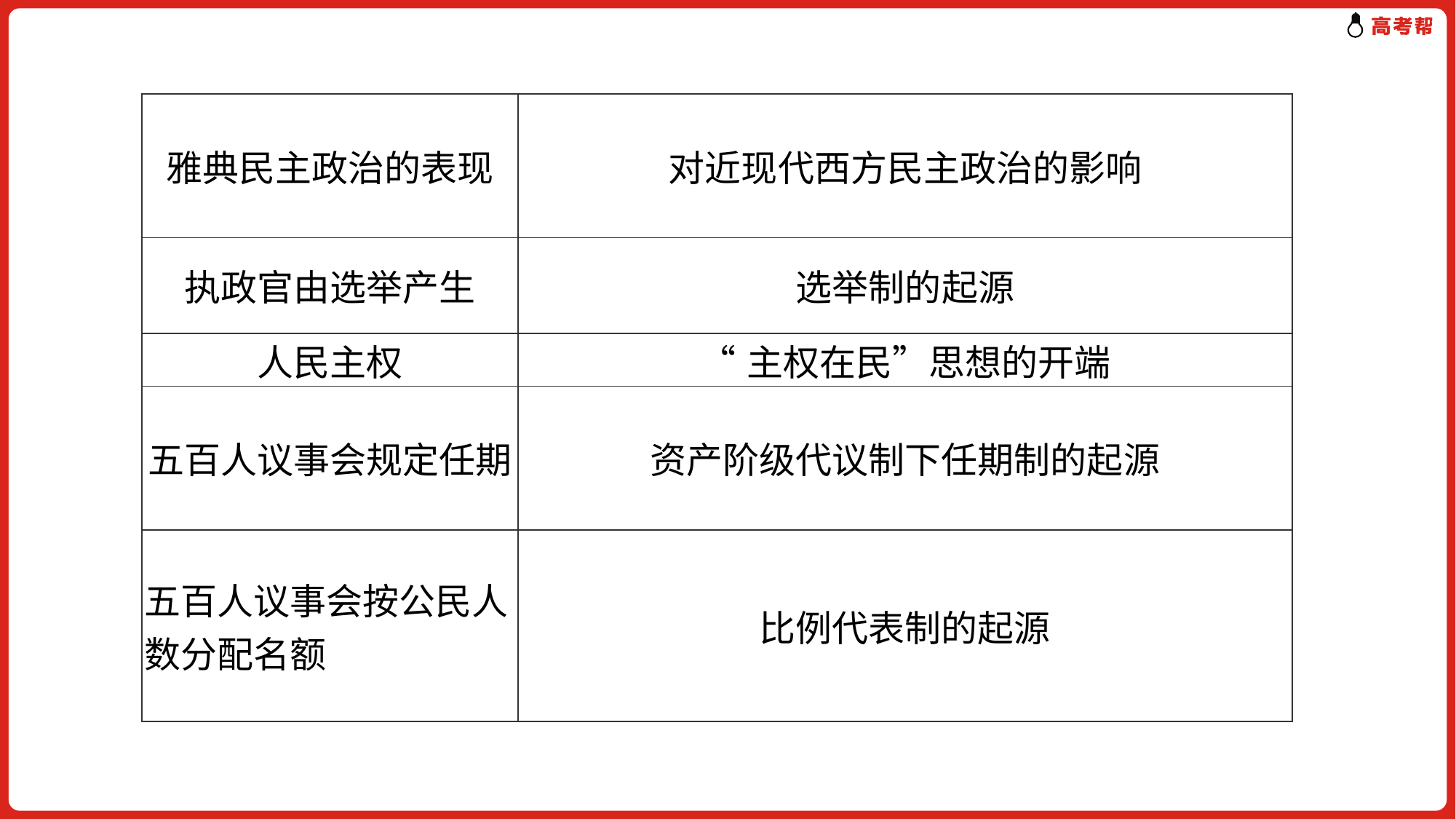

| 雅典民主政治的表现 | 对近现代西方民主政治的影响 |
| --- | --- |
| 执政官由选举产生 | 选举制的起源 |
| 人民主权 | “主权在民”思想的开端 |
| 五百人议事会规定任期 | 资产阶级代议制下任期制的起源 |
| 五百人议事会按公民人数分配名额 | 比例代表制的起源 |